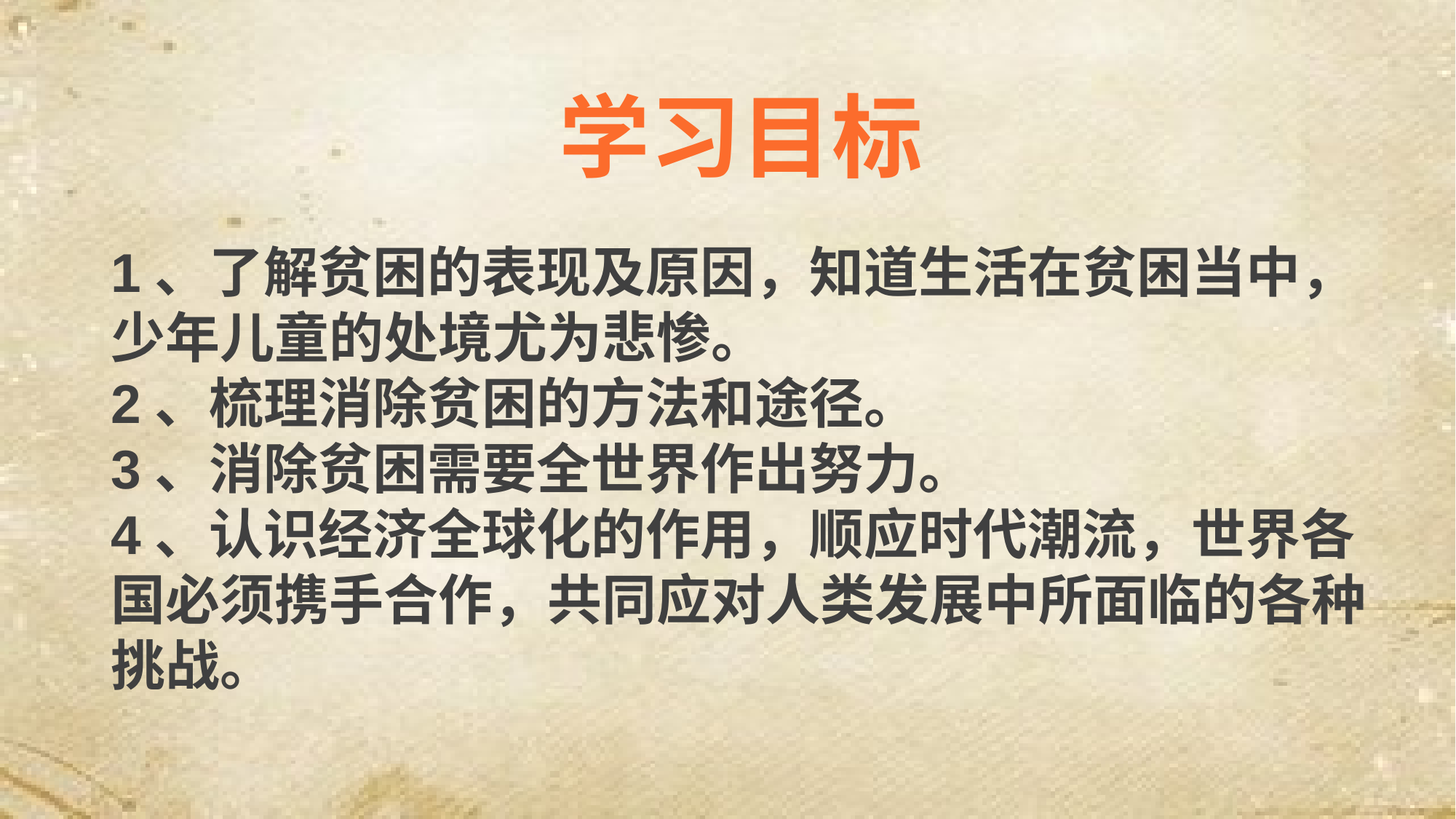

学习目标
1、了解贫困的表现及原因，知道生活在贫困当中，少年儿童的处境尤为悲惨。
2、梳理消除贫困的方法和途径。
3、消除贫困需要全世界作出努力。
4、认识经济全球化的作用，顺应时代潮流，世界各国必须携手合作，共同应对人类发展中所面临的各种挑战。